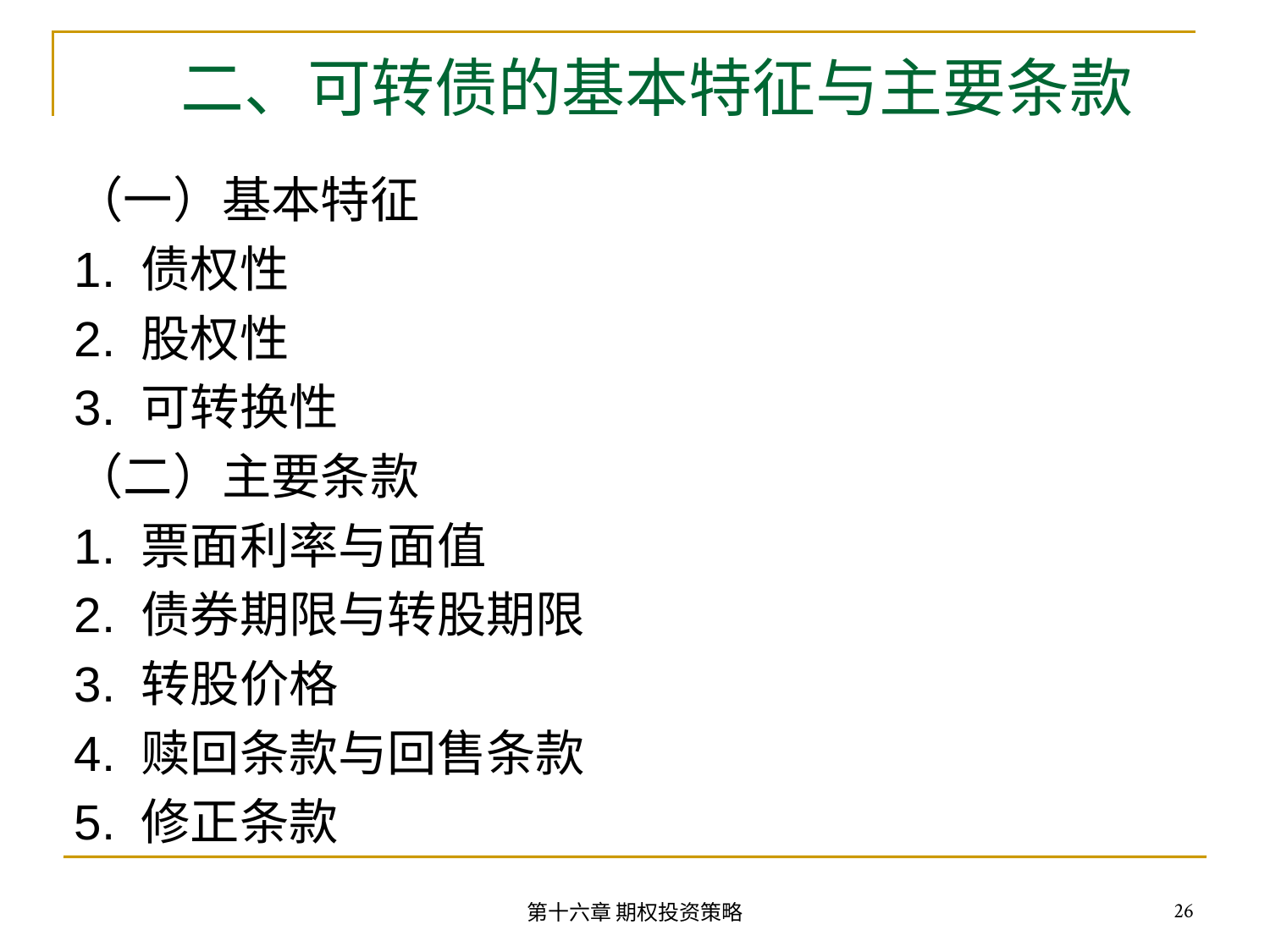

# 二、可转债的基本特征与主要条款

（一）基本特征
1. 债权性
2. 股权性
3. 可转换性
（二）主要条款
1. 票面利率与面值
2. 债券期限与转股期限
3. 转股价格
4. 赎回条款与回售条款
5. 修正条款

26
第十六章 期权投资策略